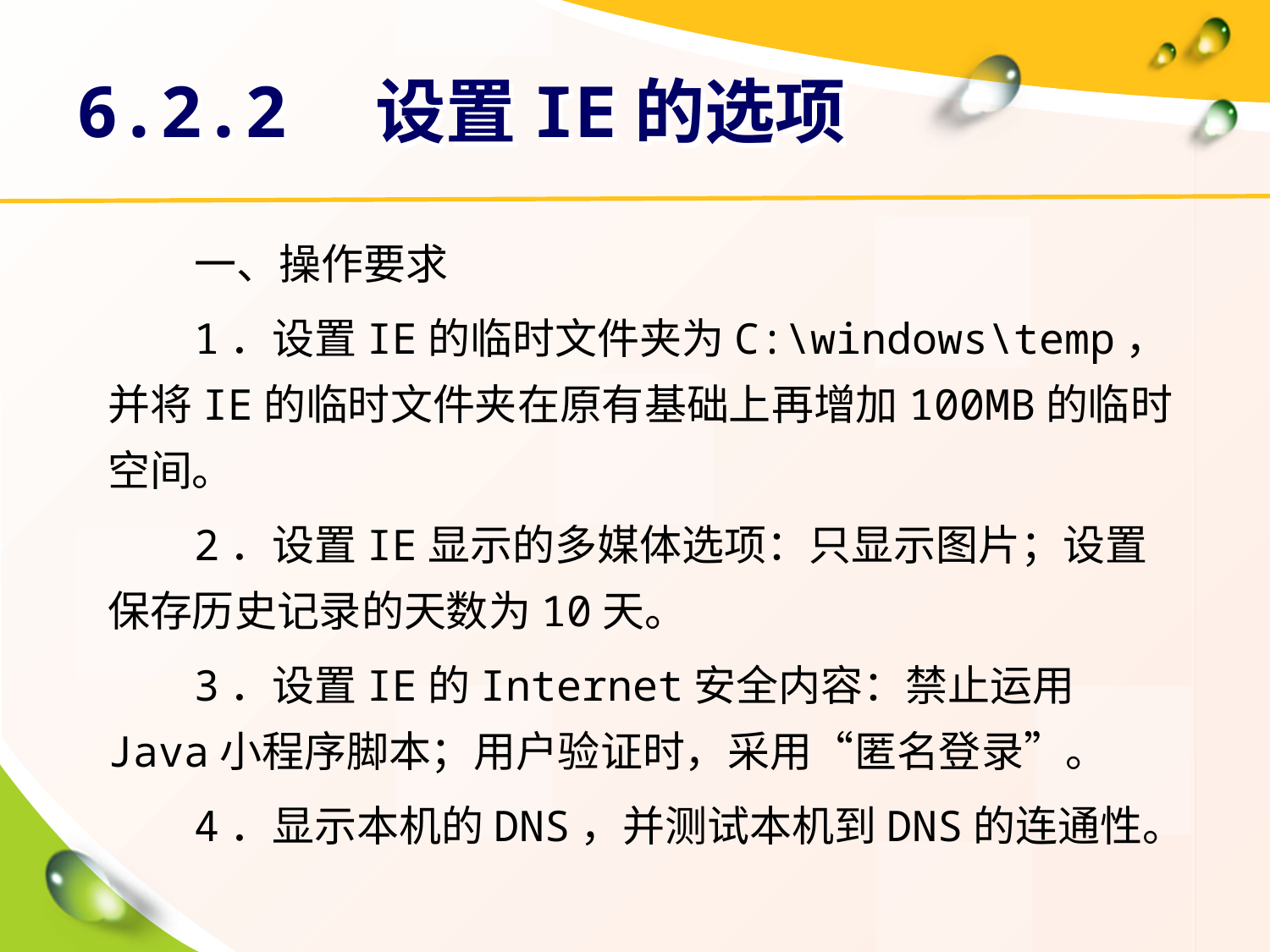

# 6.2.2　设置IE的选项
一、操作要求
1．设置IE的临时文件夹为C:\windows\temp，并将IE的临时文件夹在原有基础上再增加100MB的临时空间。
2．设置IE显示的多媒体选项：只显示图片；设置保存历史记录的天数为10天。
3．设置IE的Internet安全内容：禁止运用Java小程序脚本；用户验证时，采用“匿名登录”。
4．显示本机的DNS，并测试本机到DNS的连通性。